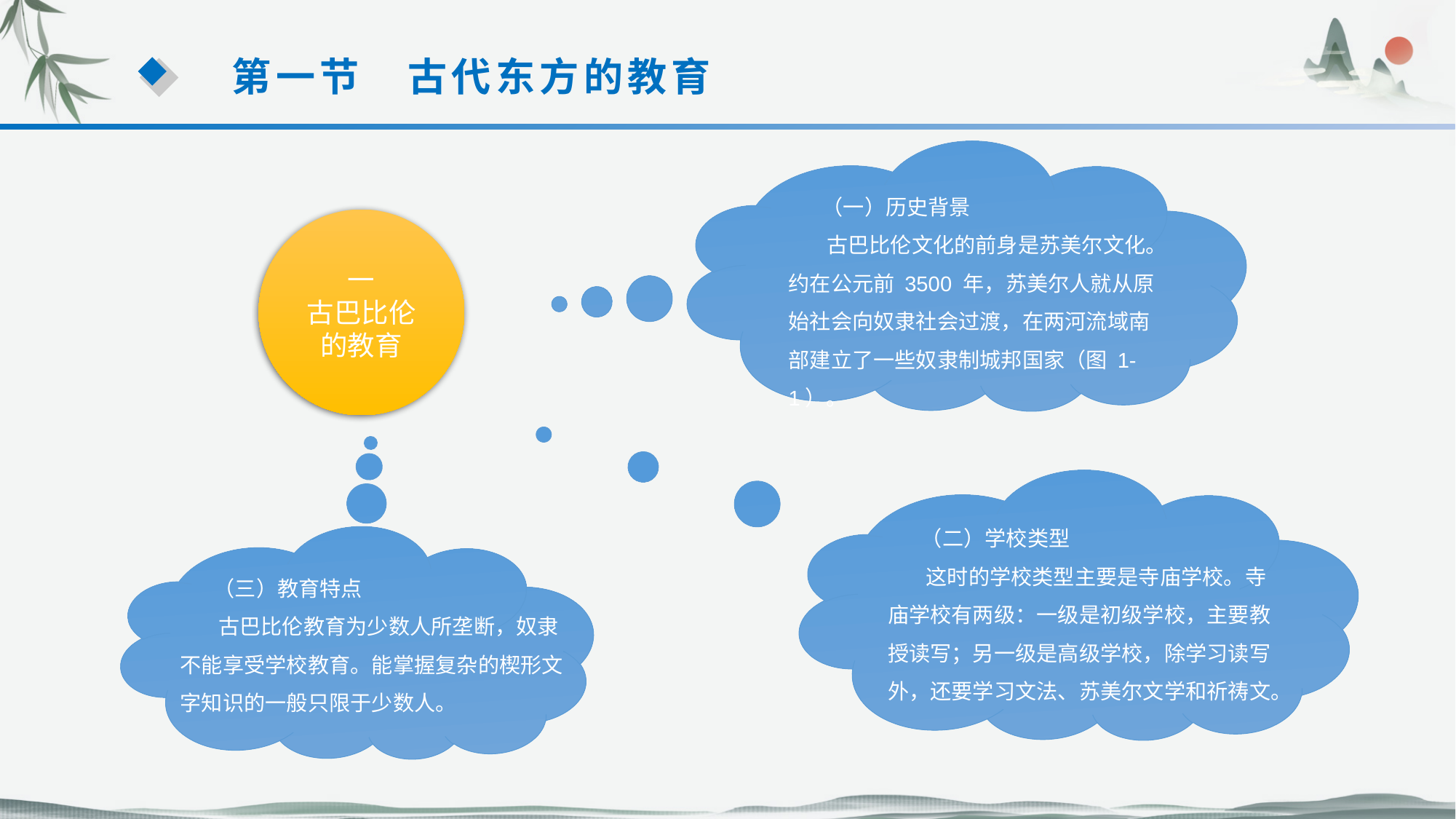

第一节　古代东方的教育

      （一）历史背景
       古巴比伦文化的前身是苏美尔文化。约在公元前 3500 年，苏美尔人就从原始社会向奴隶社会过渡，在两河流域南部建立了一些奴隶制城邦国家（图 1-1）。
一
古巴比伦的教育

      （二）学校类型
       这时的学校类型主要是寺庙学校。寺庙学校有两级：一级是初级学校，主要教授读写；另一级是高级学校，除学习读写外，还要学习文法、苏美尔文学和祈祷文。

      （三）教育特点
       古巴比伦教育为少数人所垄断，奴隶不能享受学校教育。能掌握复杂的楔形文字知识的一般只限于少数人。